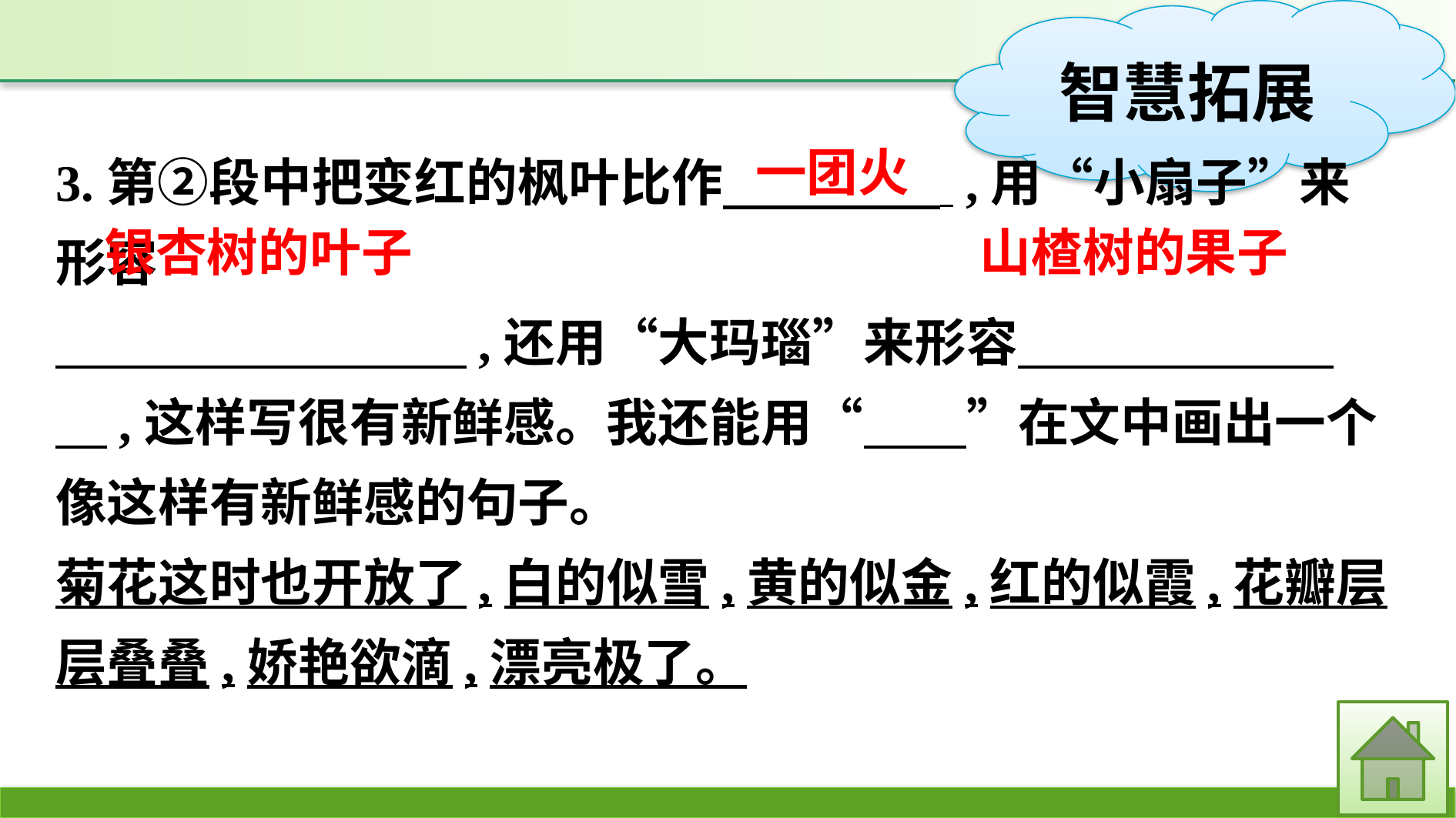

3.第②段中把变红的枫叶比作　　　　  ,用“小扇子”来形容
　　　　　　　　,还用“大玛瑙”来形容　　　　     　　,这样写很有新鲜感。我还能用“　　”在文中画出一个像这样有新鲜感的句子。
菊花这时也开放了,白的似雪,黄的似金,红的似霞,花瓣层层叠叠,娇艳欲滴,漂亮极了。
一团火
山楂树的果子
银杏树的叶子